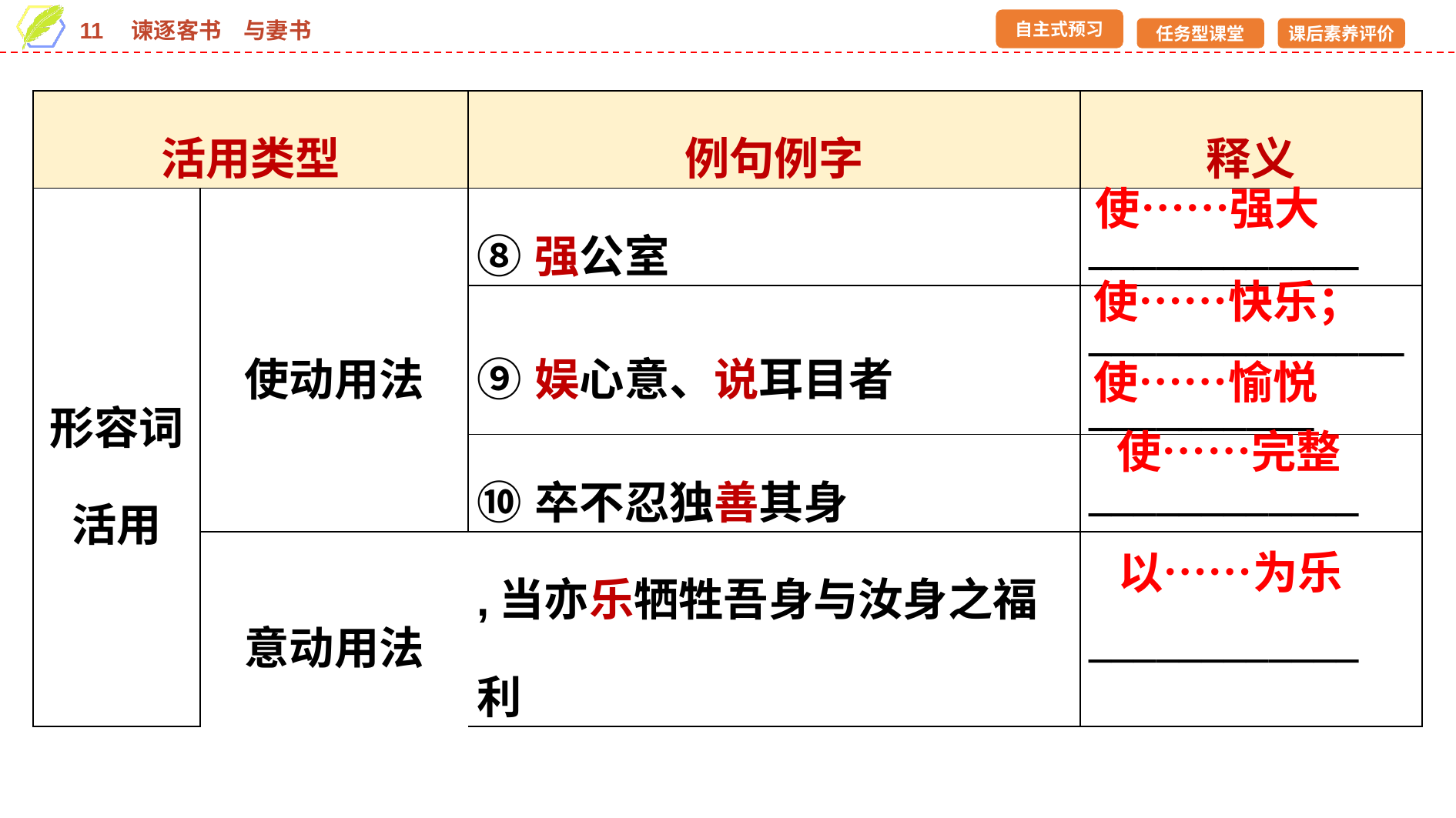

| 活用类型 |  | 例句例字 | 释义 |
| --- | --- | --- | --- |
| 形容词活用 | 使动用法 | ⑧强公室 | \_\_\_\_\_\_\_\_\_\_\_\_ |
|  |  | ⑨娱心意、说耳目者 | \_\_\_\_\_\_\_\_\_\_\_\_\_\_\_\_\_\_\_\_\_\_\_\_ |
|  |  | ⑩卒不忍独善其身 | \_\_\_\_\_\_\_\_\_\_\_\_ |
|  | 意动用法 | ,当亦乐牺牲吾身与汝身之福利 | \_\_\_\_\_\_\_\_\_\_\_\_ |
使……强大
使……快乐；使……愉悦
使……完整
以……为乐